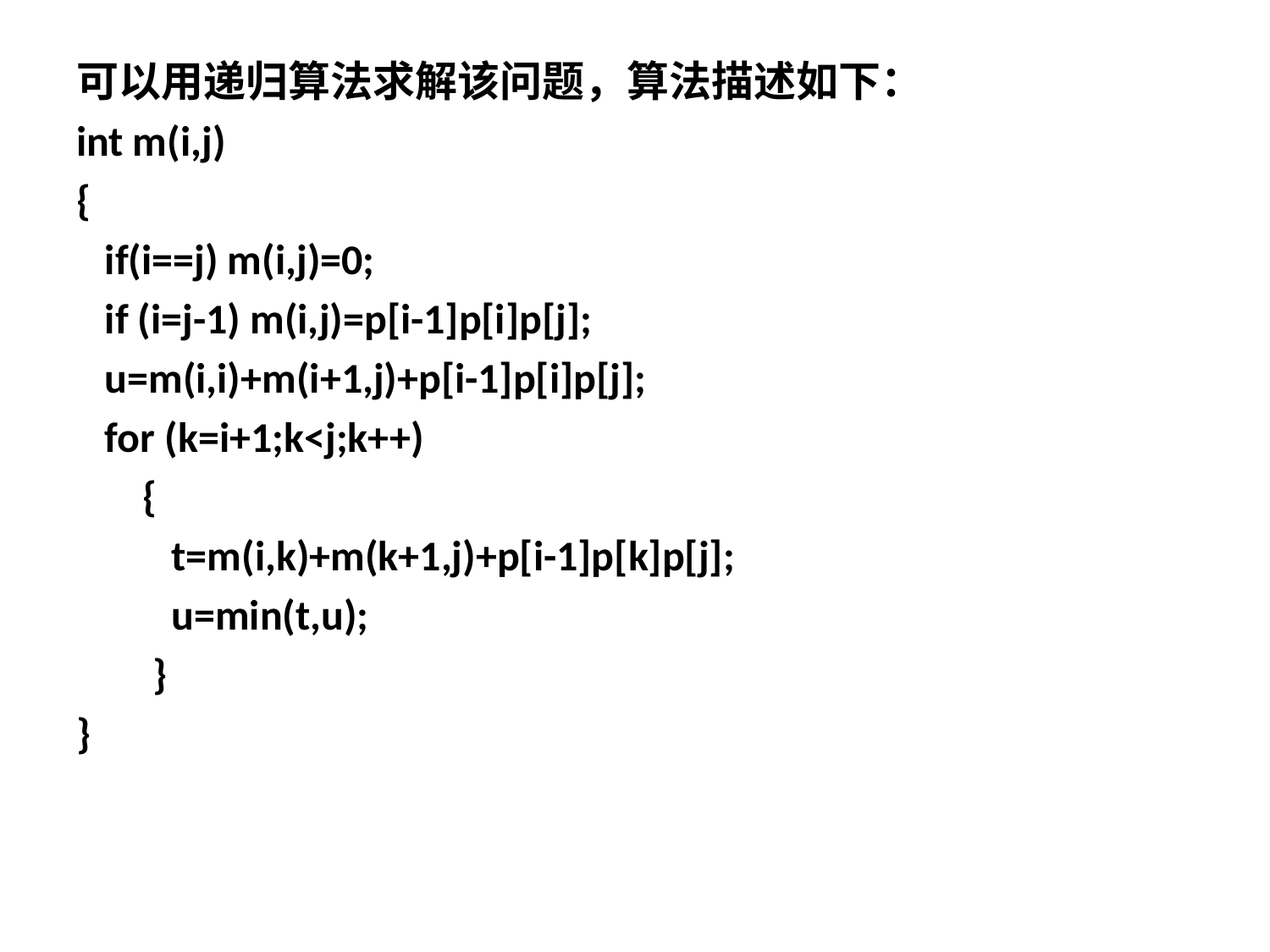

可以用递归算法求解该问题，算法描述如下：
int m(i,j)
{
   if(i==j) m(i,j)=0;
   if (i=j-1) m(i,j)=p[i-1]p[i]p[j];
   u=m(i,i)+m(i+1,j)+p[i-1]p[i]p[j];
   for (k=i+1;k<j;k++)
       {
          t=m(i,k)+m(k+1,j)+p[i-1]p[k]p[j];
          u=min(t,u);
        }
}